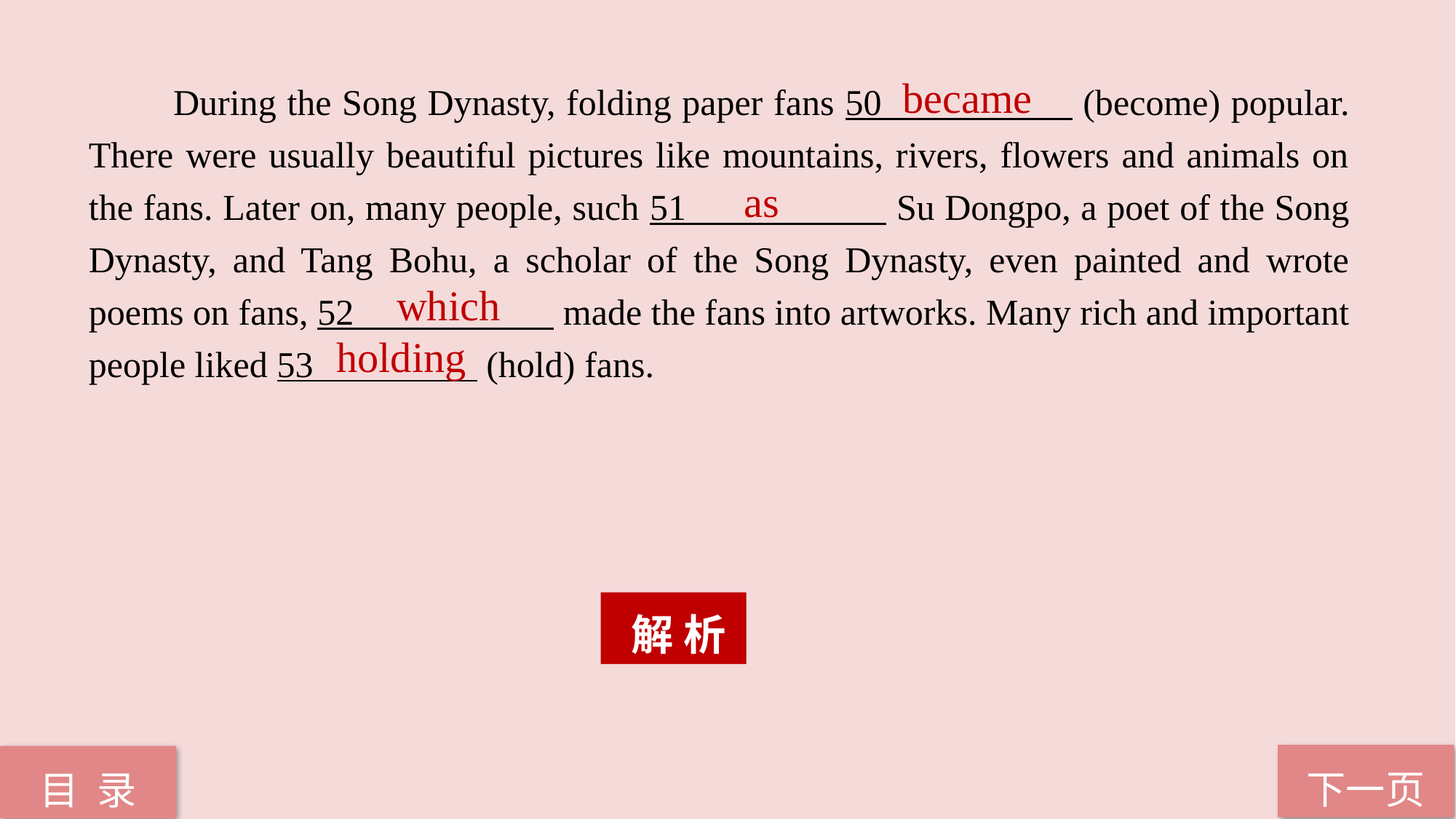

During the Song Dynasty, folding paper fans 50                   (become) popular. There were usually beautiful pictures like mountains, rivers, flowers and animals on the fans. Later on, many people, such 51                     Su Dongpo, a poet of the Song Dynasty, and Tang Bohu, a scholar of the Song Dynasty, even painted and wrote poems on fans, 52                       made the fans into artworks. Many rich and important people liked 53                   (hold) fans.

became
as
which
holding
 解 析